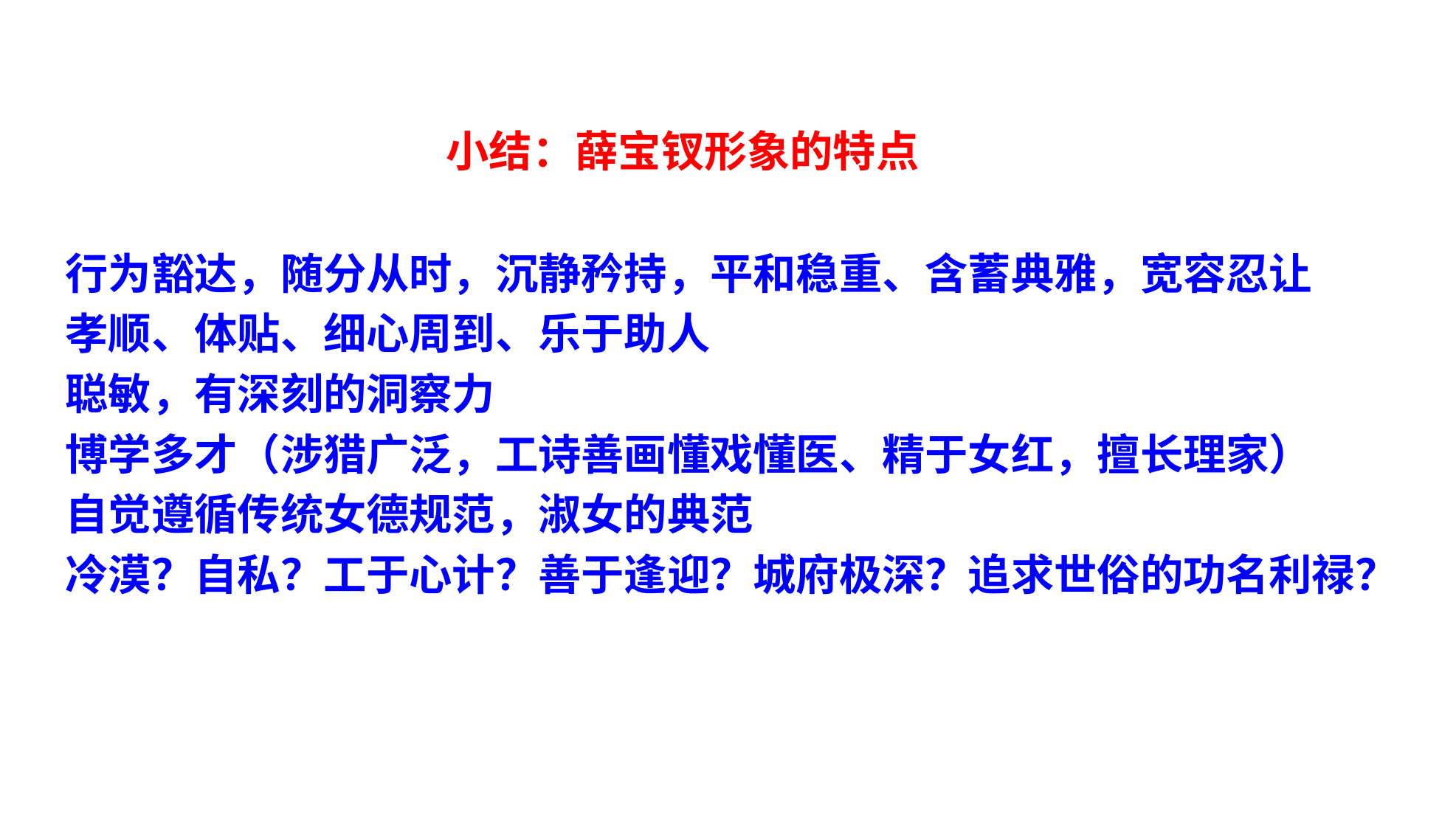

小结：薛宝钗形象的特点
行为豁达，随分从时，沉静矜持，平和稳重、含蓄典雅，宽容忍让
孝顺、体贴、细心周到、乐于助人
聪敏，有深刻的洞察力
博学多才（涉猎广泛，工诗善画懂戏懂医、精于女红，擅长理家）
自觉遵循传统女德规范，淑女的典范
冷漠？自私？工于心计？善于逢迎？城府极深？追求世俗的功名利禄？